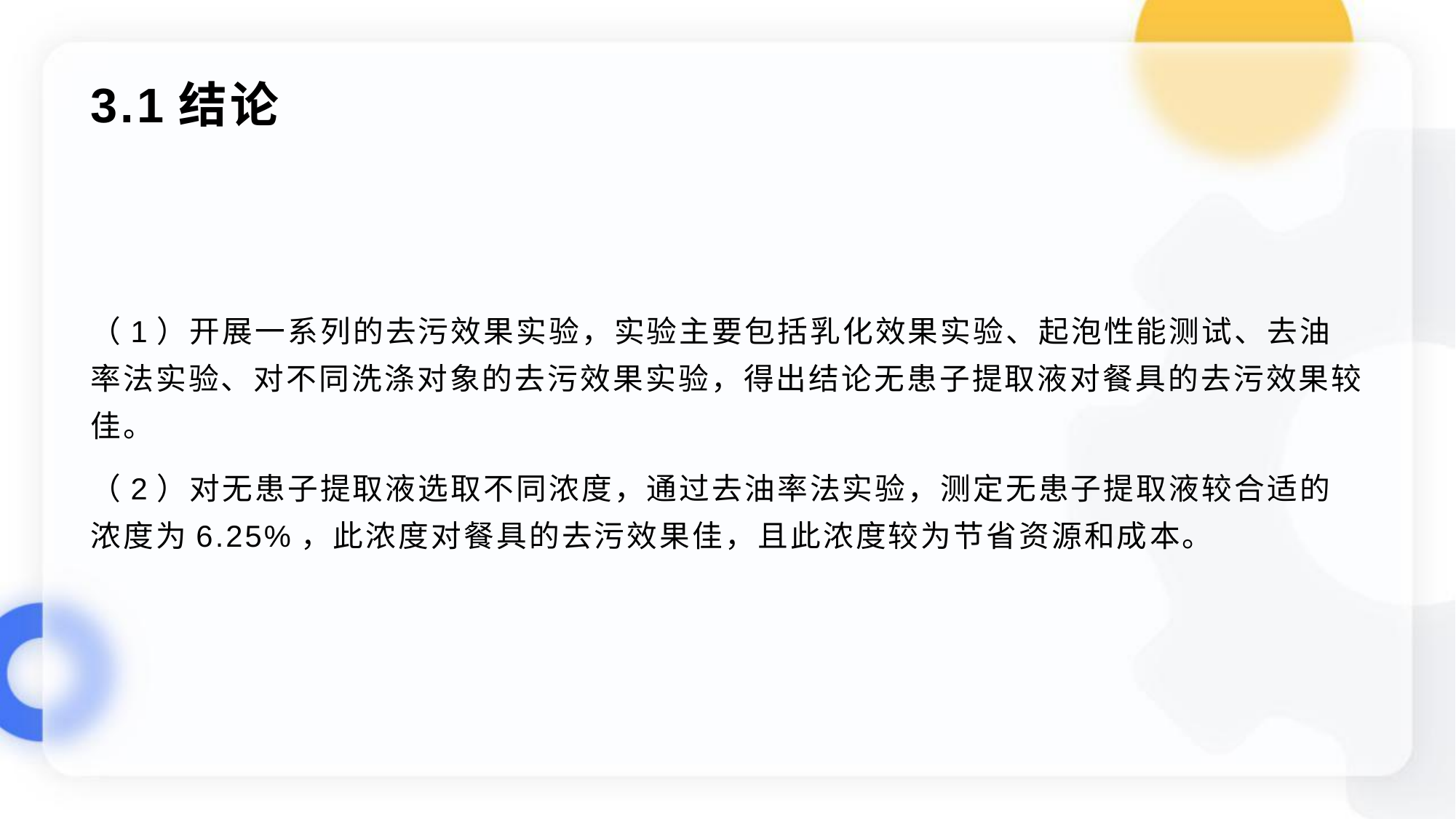

# 3.1结论
（1）开展一系列的去污效果实验，实验主要包括乳化效果实验、起泡性能测试、去油率法实验、对不同洗涤对象的去污效果实验，得出结论无患子提取液对餐具的去污效果较佳。
（2）对无患子提取液选取不同浓度，通过去油率法实验，测定无患子提取液较合适的浓度为6.25%，此浓度对餐具的去污效果佳，且此浓度较为节省资源和成本。